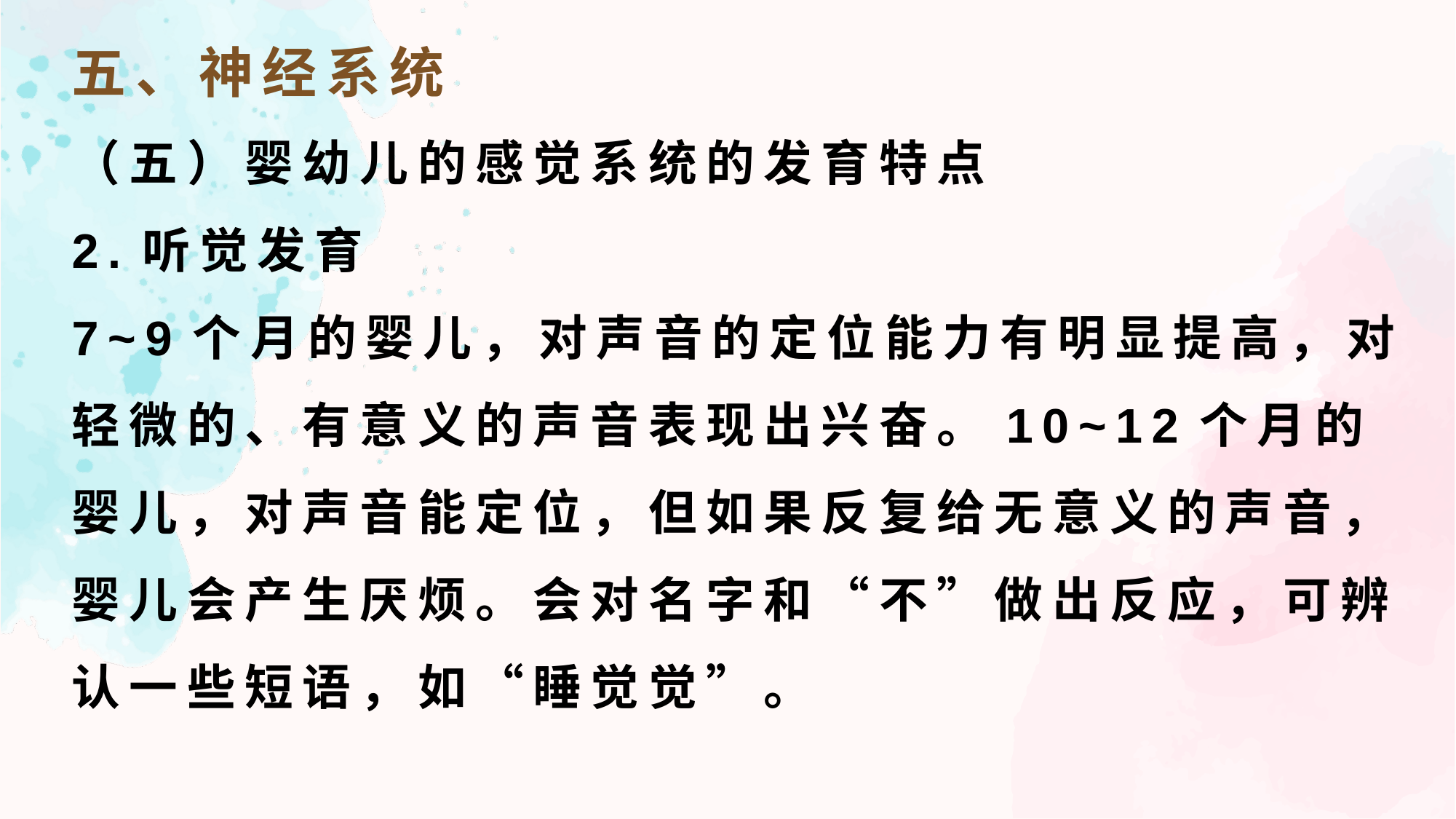

五、神经系统
（五）婴幼儿的感觉系统的发育特点
2.听觉发育
7~9个月的婴儿，对声音的定位能力有明显提高，对轻微的、有意义的声音表现出兴奋。10~12个月的婴儿，对声音能定位，但如果反复给无意义的声音，婴儿会产生厌烦。会对名字和“不”做出反应，可辨认一些短语，如“睡觉觉”。